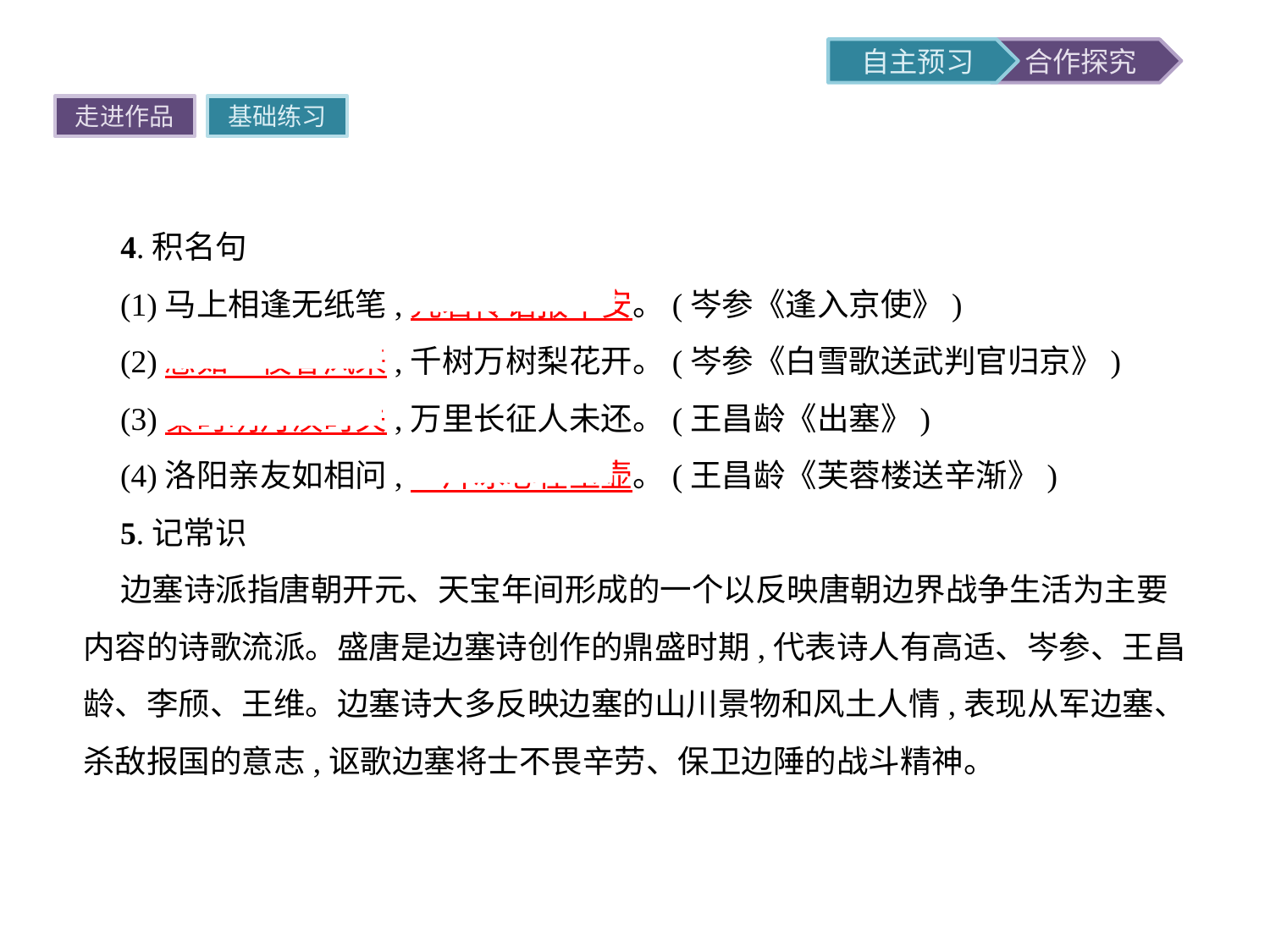

走进作品
基础练习
4.积名句
(1)马上相逢无纸笔,凭君传语报平安。(岑参《逢入京使》)
(2)忽如一夜春风来,千树万树梨花开。(岑参《白雪歌送武判官归京》)
(3)秦时明月汉时关,万里长征人未还。(王昌龄《出塞》)
(4)洛阳亲友如相问,一片冰心在玉壶。(王昌龄《芙蓉楼送辛渐》)
5.记常识
边塞诗派指唐朝开元、天宝年间形成的一个以反映唐朝边界战争生活为主要内容的诗歌流派。盛唐是边塞诗创作的鼎盛时期,代表诗人有高适、岑参、王昌龄、李颀、王维。边塞诗大多反映边塞的山川景物和风土人情,表现从军边塞、杀敌报国的意志,讴歌边塞将士不畏辛劳、保卫边陲的战斗精神。